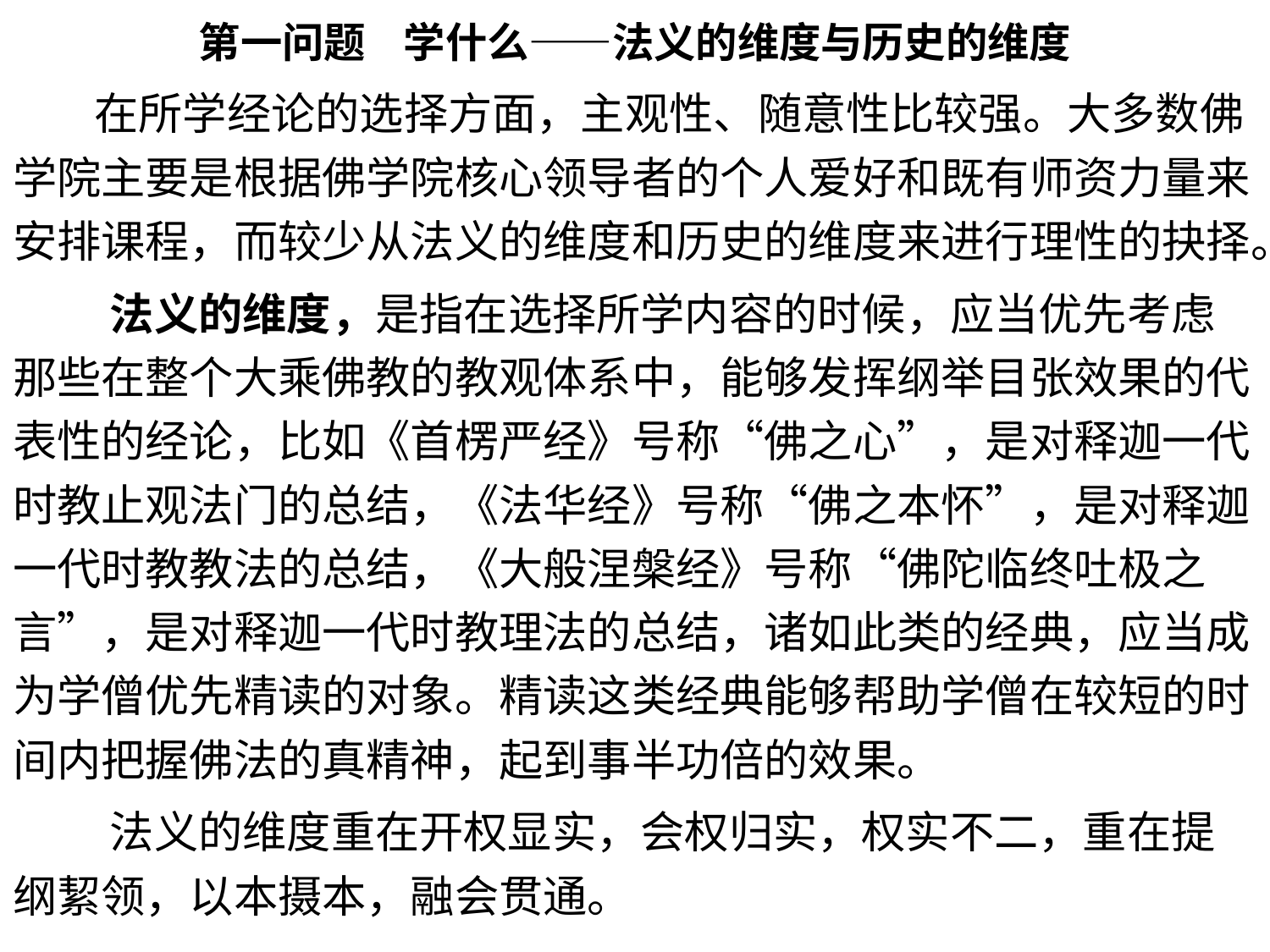

第一问题    学什么——法义的维度与历史的维度
        在所学经论的选择方面，主观性、随意性比较强。大多数佛学院主要是根据佛学院核心领导者的个人爱好和既有师资力量来安排课程，而较少从法义的维度和历史的维度来进行理性的抉择。
         法义的维度，是指在选择所学内容的时候，应当优先考虑那些在整个大乘佛教的教观体系中，能够发挥纲举目张效果的代表性的经论，比如《首楞严经》号称“佛之心”，是对释迦一代时教止观法门的总结，《法华经》号称“佛之本怀”，是对释迦一代时教教法的总结，《大般涅槃经》号称“佛陀临终吐极之言”，是对释迦一代时教理法的总结，诸如此类的经典，应当成为学僧优先精读的对象。精读这类经典能够帮助学僧在较短的时间内把握佛法的真精神，起到事半功倍的效果。
         法义的维度重在开权显实，会权归实，权实不二，重在提纲絜领，以本摄本，融会贯通。